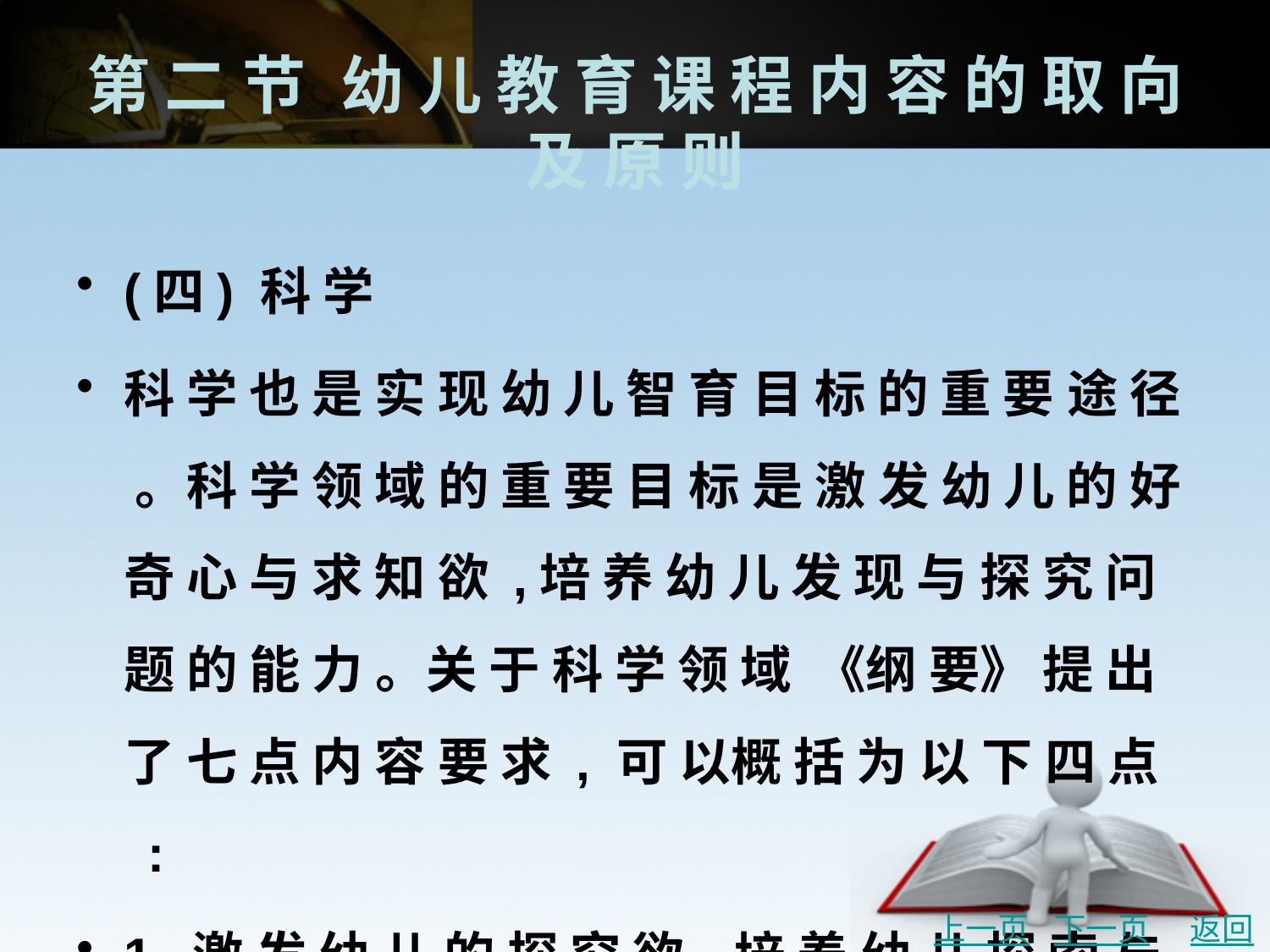

# 第 二 节	幼 儿 教 育 课 程 内 容 的 取 向 及 原 则
(四) 科 学
科 学 也 是 实 现 幼 儿 智 育 目 标 的 重 要 途 径 。科 学 领 域 的 重 要 目 标 是 激 发 幼 儿 的 好 奇 心 与 求 知 欲 ,培 养 幼 儿 发 现 与 探 究 问 题 的 能 力 。关 于 科 学 领 域  《纲 要》 提 出 了 七 点 内 容 要 求 , 可 以概 括 为 以 下 四 点 :
1. 激 发 幼 儿 的 探 究 欲 ,培 养 幼 儿 探 索 与 发 现 的 能 力
2. 培 养 幼 儿 的 科 学 兴 趣 与 初 步 的 合 作 学 习 的 意 识 与 能 力
3. 培 养 幼 儿 初 步 的 时 空 与 数 形 概 念
4. 培 养 幼 儿 的 环 保 意 识 和 行 为

上一页
下一页
返回